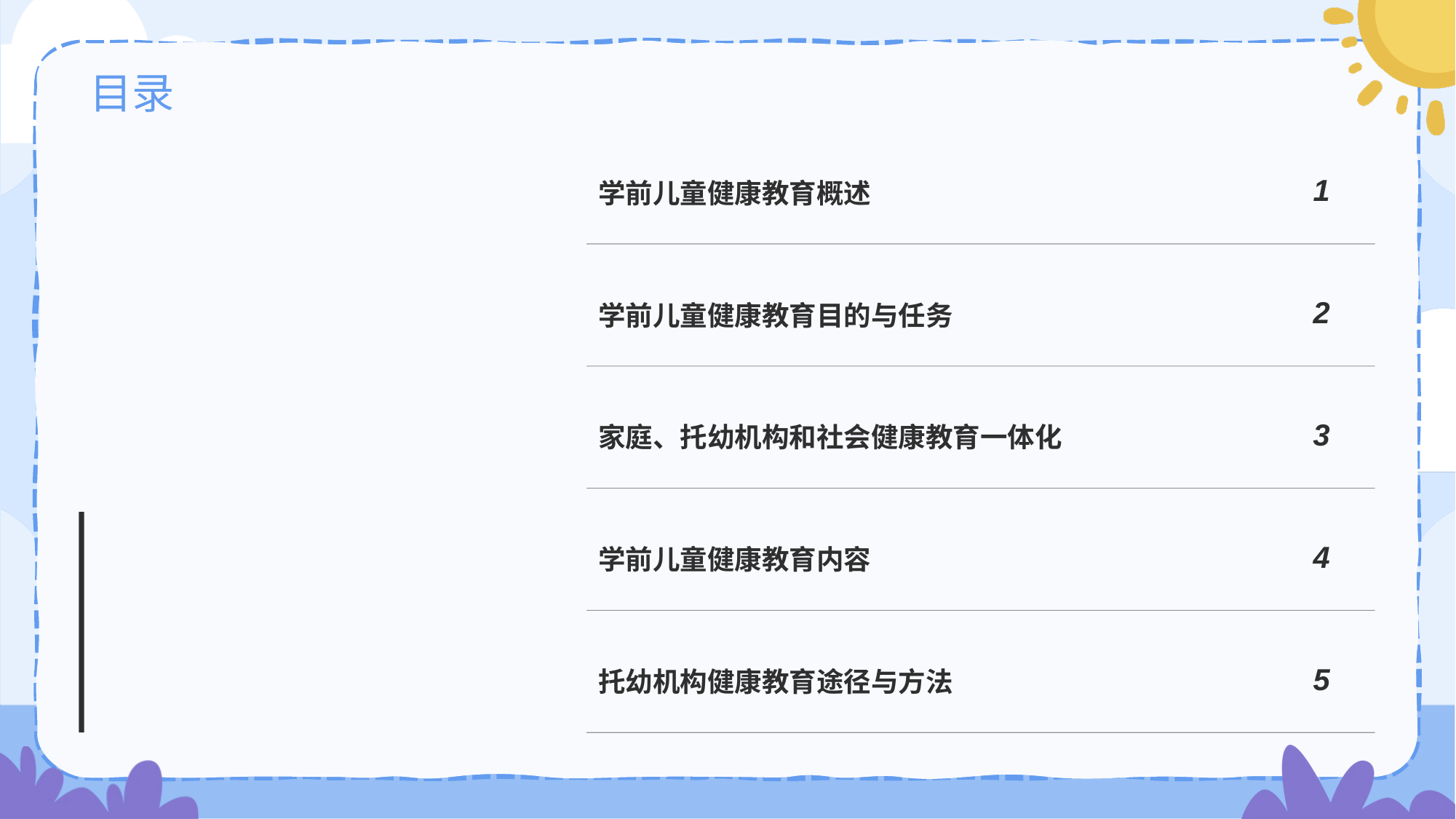

# 目录
学前儿童健康教育概述
1

学前儿童健康教育目的与任务
2
家庭、托幼机构和社会健康教育一体化
3
学前儿童健康教育内容
4

托幼机构健康教育途径与方法
5